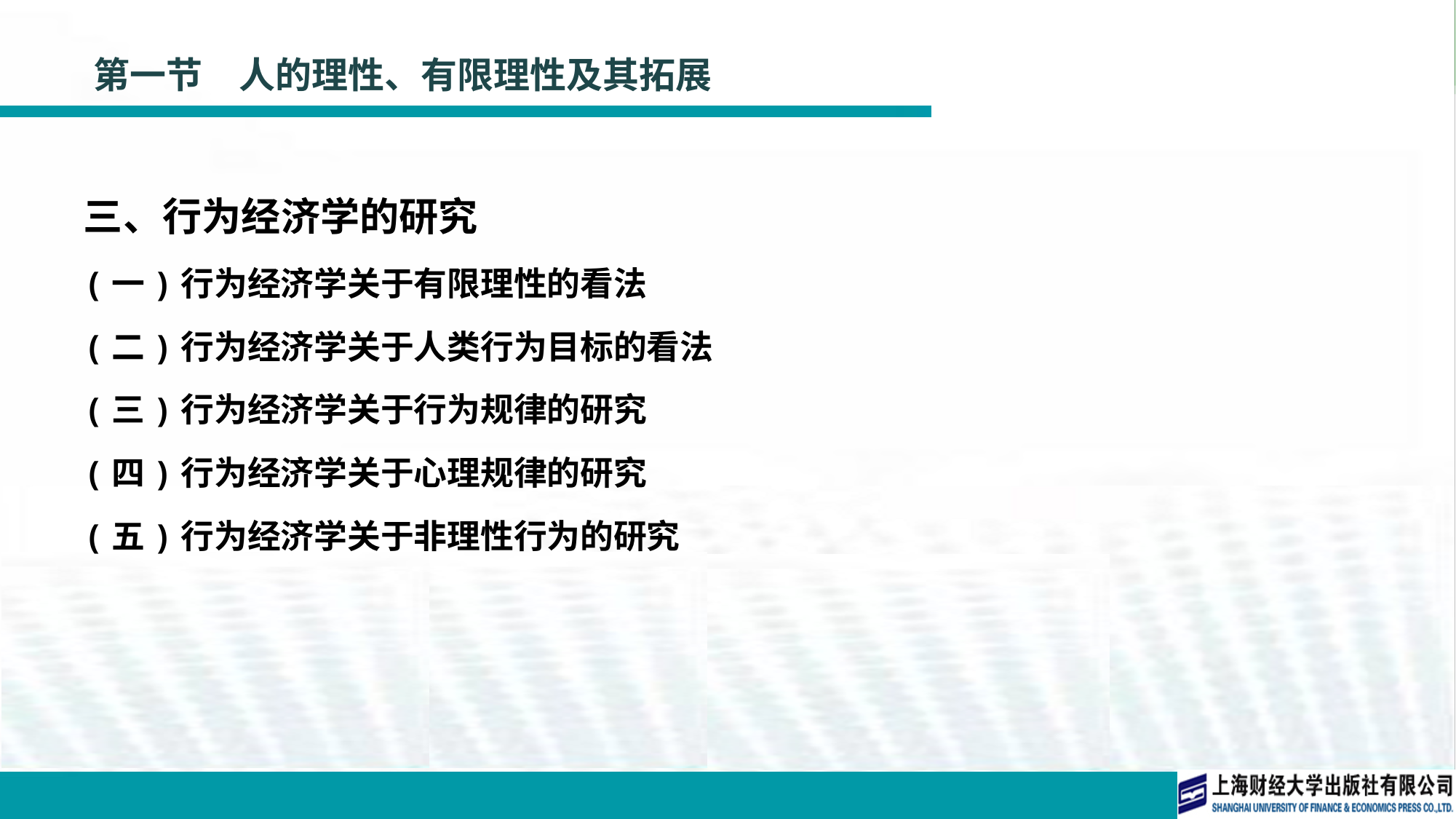

# 第一节　人的理性、有限理性及其拓展
三、行为经济学的研究
(一)行为经济学关于有限理性的看法
(二)行为经济学关于人类行为目标的看法
(三)行为经济学关于行为规律的研究
(四)行为经济学关于心理规律的研究
(五)行为经济学关于非理性行为的研究